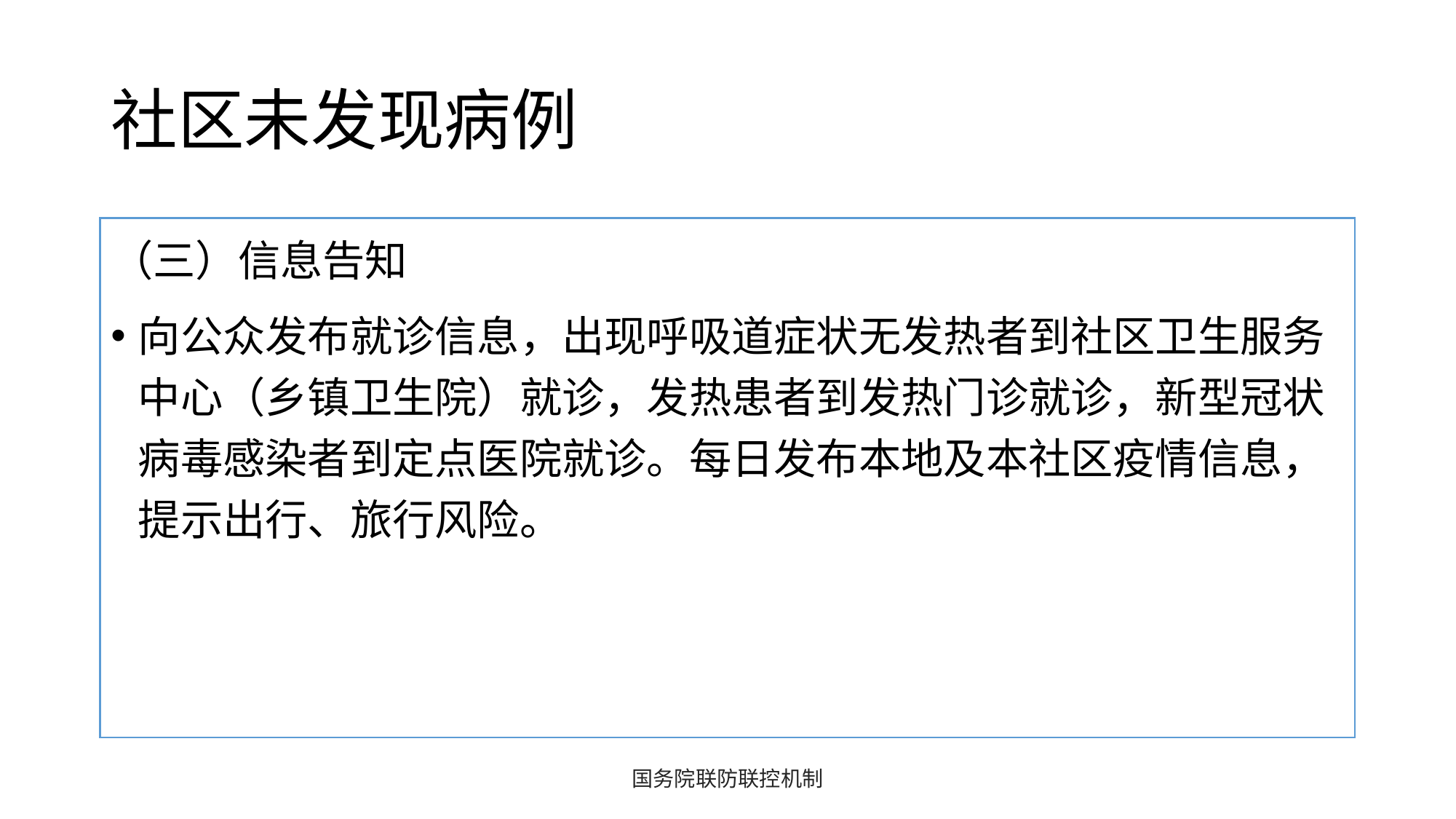

# 社区未发现病例
（三）信息告知
向公众发布就诊信息，出现呼吸道症状无发热者到社区卫生服务中心（乡镇卫生院）就诊，发热患者到发热门诊就诊，新型冠状病毒感染者到定点医院就诊。每日发布本地及本社区疫情信息，提示出行、旅行风险。

国务院联防联控机制
9